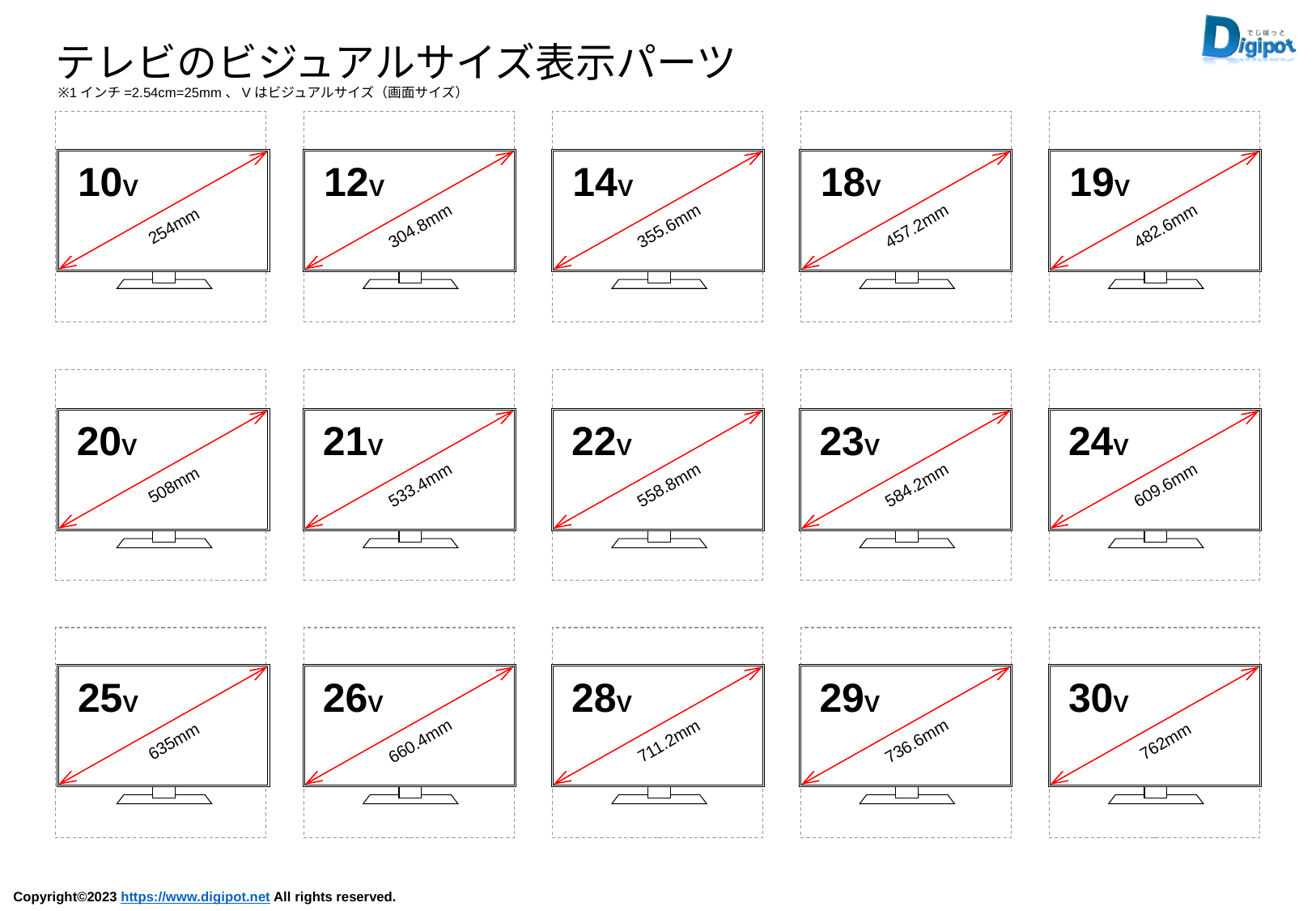

テレビのビジュアルサイズ表示パーツ
※1インチ=2.54cm=25mm、Vはビジュアルサイズ（画面サイズ）

10V
254mm

12V
304.8mm

14V
355.6mm

18V
457.2mm

19V
482.6mm

20V
508mm

21V
533.4mm

22V
558.8mm

23V
584.2mm

24V
609.6mm

25V
635mm

26V
660.4mm

28V
711.2mm

29V
736.6mm

30V
762mm